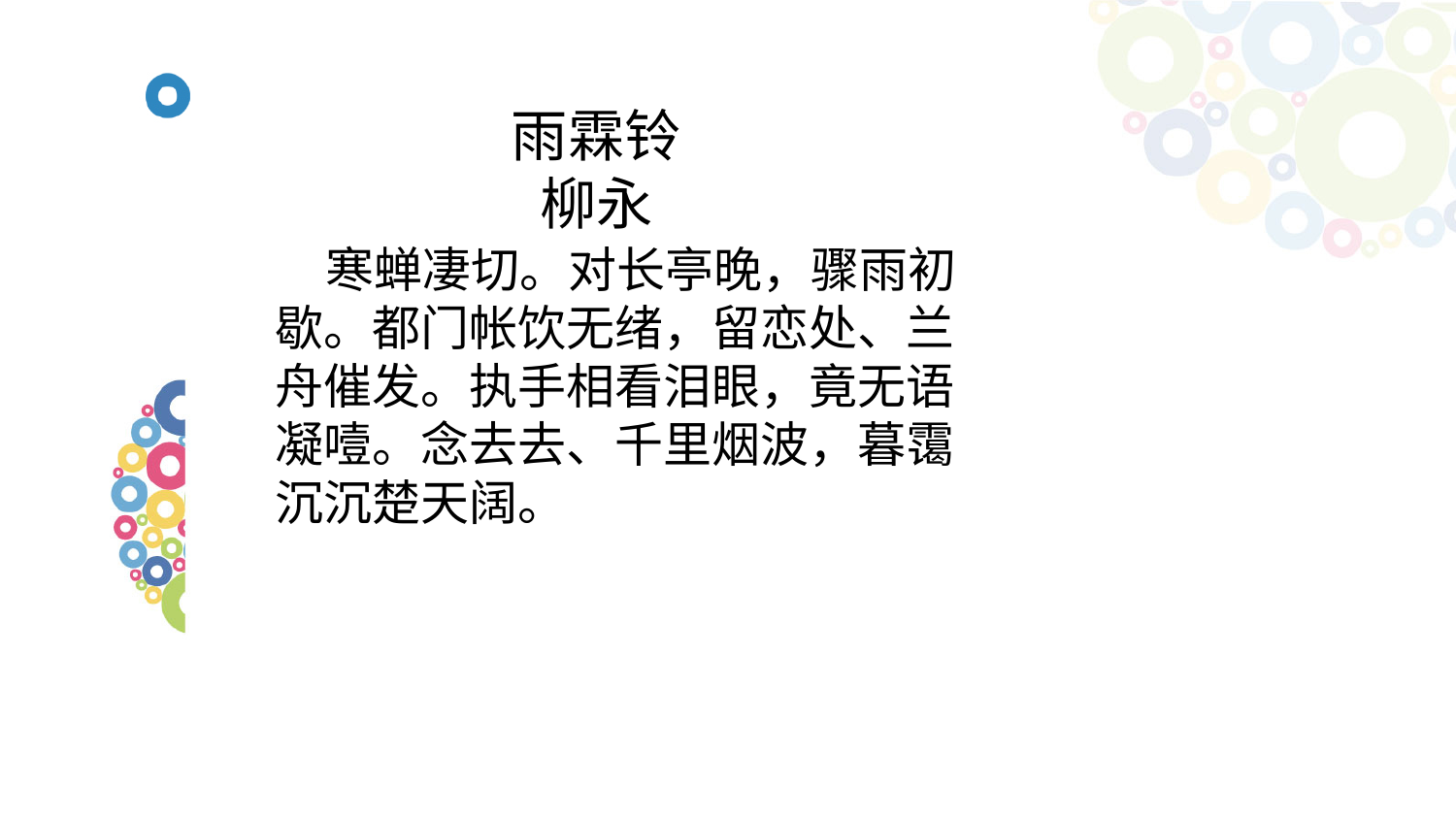

# 雨霖铃 柳永
     寒蝉凄切。对长亭晚，骤雨初歇。都门帐饮无绪，留恋处、兰舟催发。执手相看泪眼，竟无语凝噎。念去去、千里烟波，暮霭沉沉楚天阔。